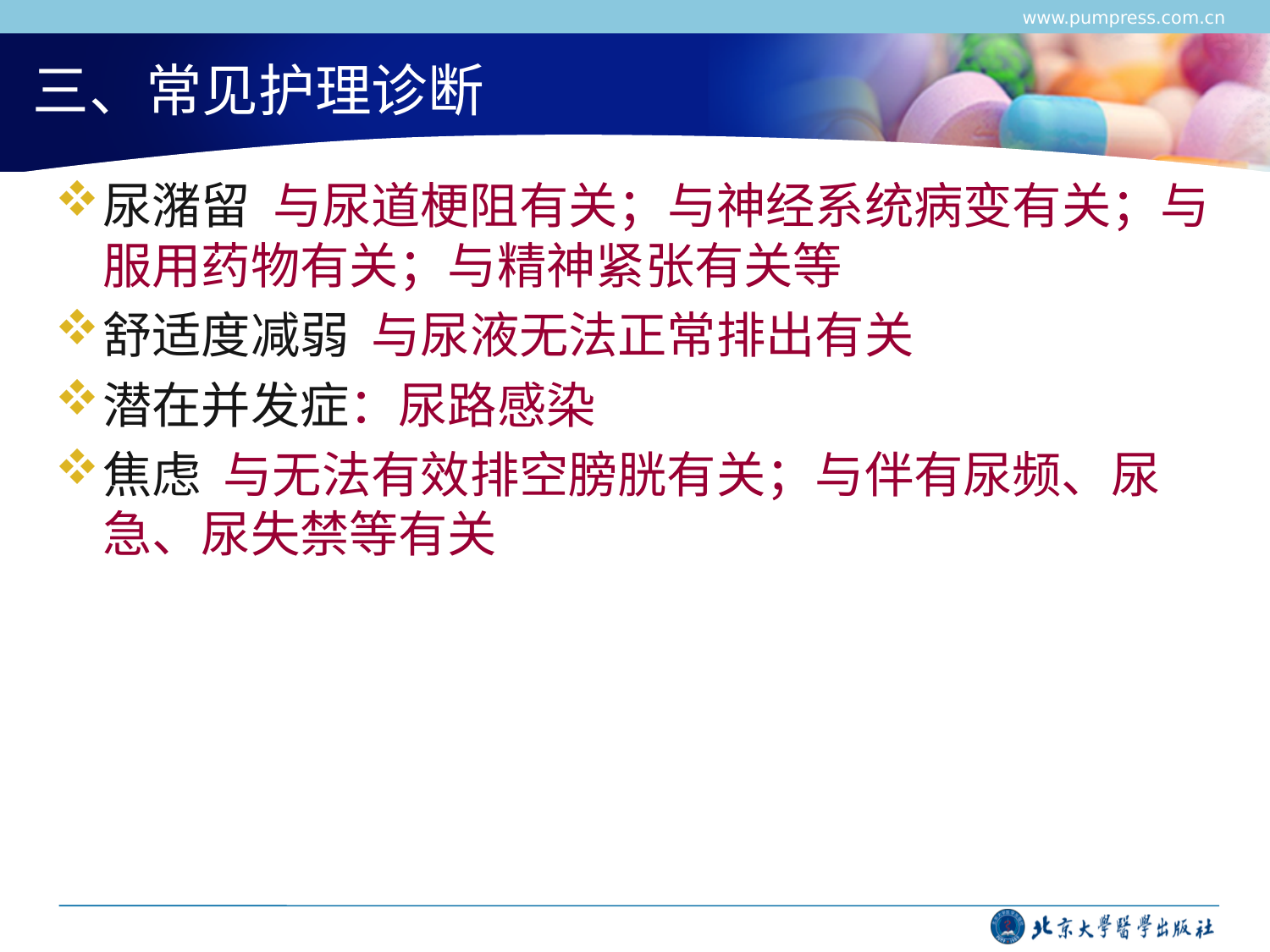

www.pumpress.com.cn
# 三、常见护理诊断
尿潴留  与尿道梗阻有关；与神经系统病变有关；与服用药物有关；与精神紧张有关等
舒适度减弱  与尿液无法正常排出有关
潜在并发症：尿路感染
焦虑  与无法有效排空膀胱有关；与伴有尿频、尿急、尿失禁等有关